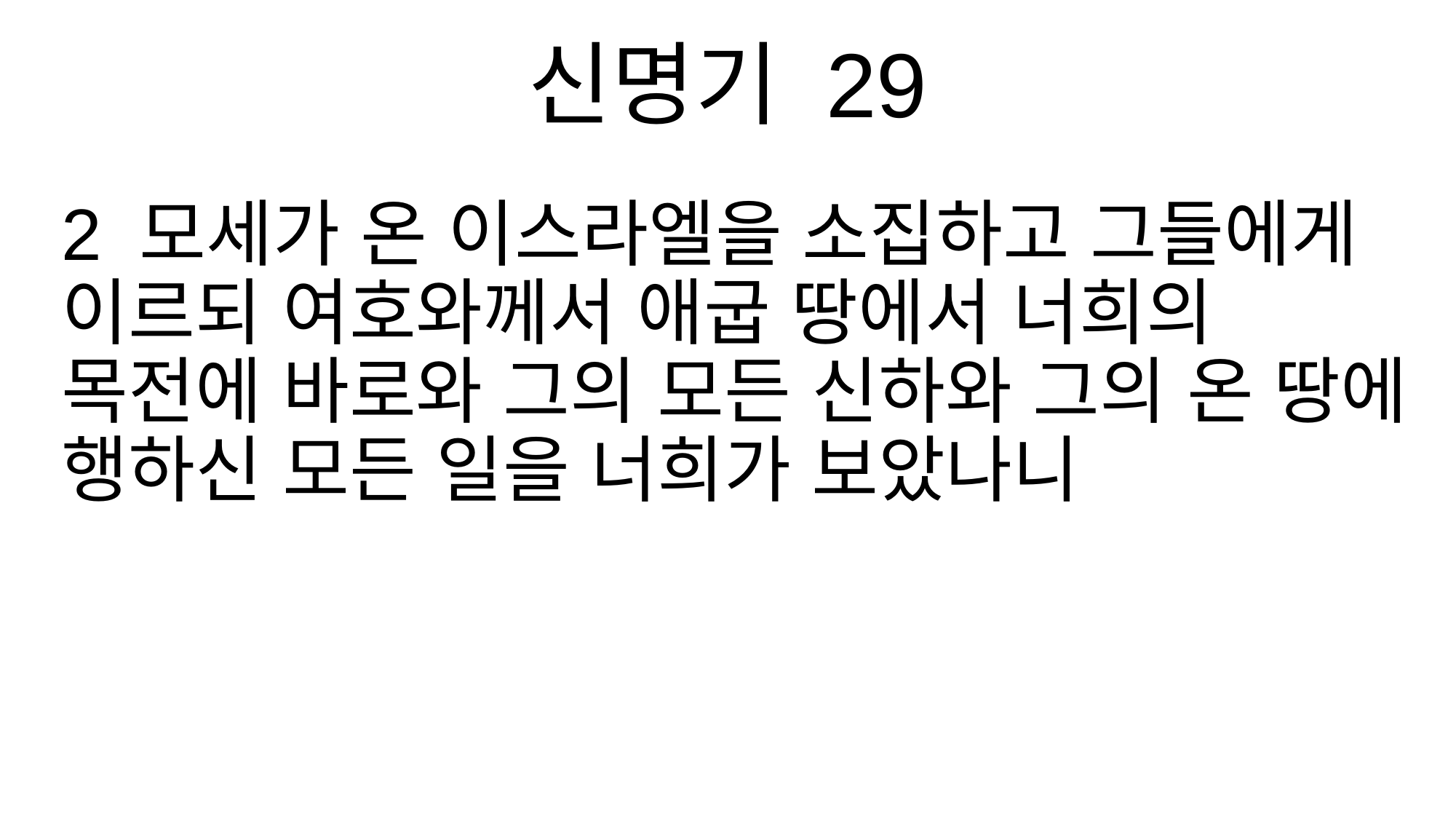

신명기 29
2 모세가 온 이스라엘을 소집하고 그들에게 이르되 여호와께서 애굽 땅에서 너희의 목전에 바로와 그의 모든 신하와 그의 온 땅에 행하신 모든 일을 너희가 보았나니